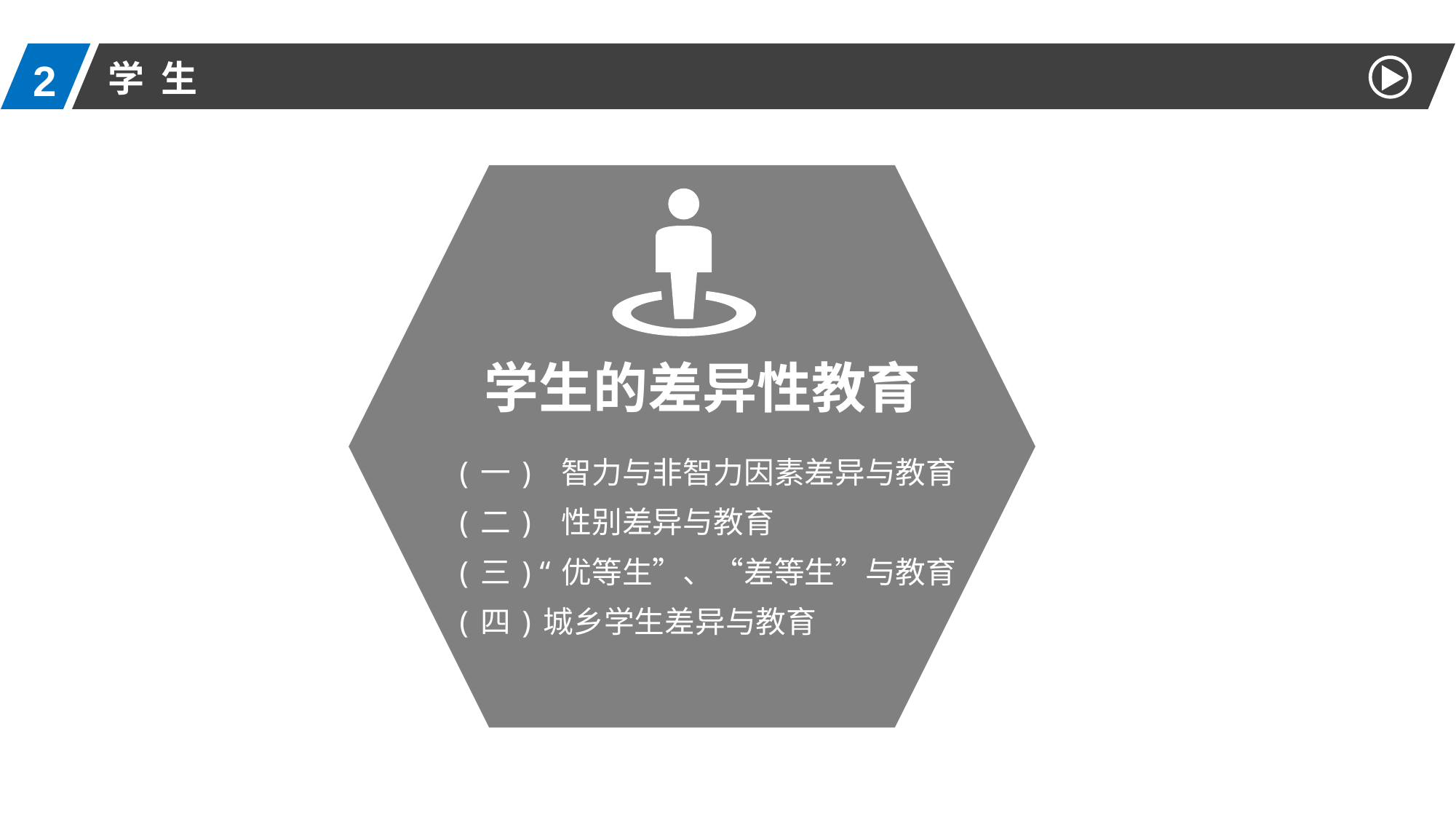

2
学  生

学生的差异性教育
 (一) 智力与非智力因素差异与教育
 (二) 性别差异与教育
 (三)“优等生”、“差等生”与教育
 (四)城乡学生差异与教育